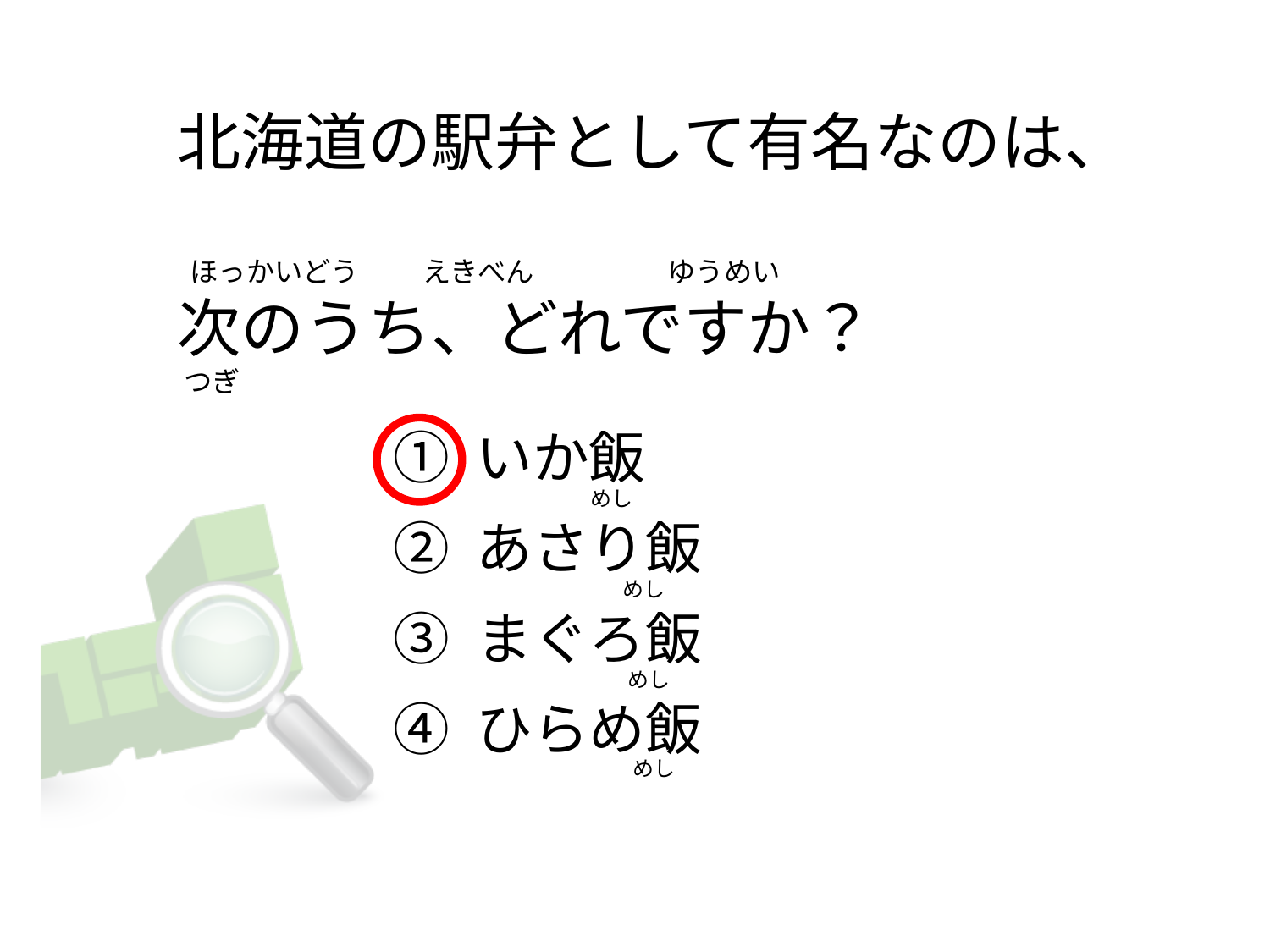

# 北海道の駅弁として有名なのは、   ほっかいどう          えきべん                     ゆうめい 次のうち、どれですか？  つぎ
① いか飯
② あさり飯
③ まぐろ飯
④ ひらめ飯

                       めし
                              めし
                               めし
                               めし